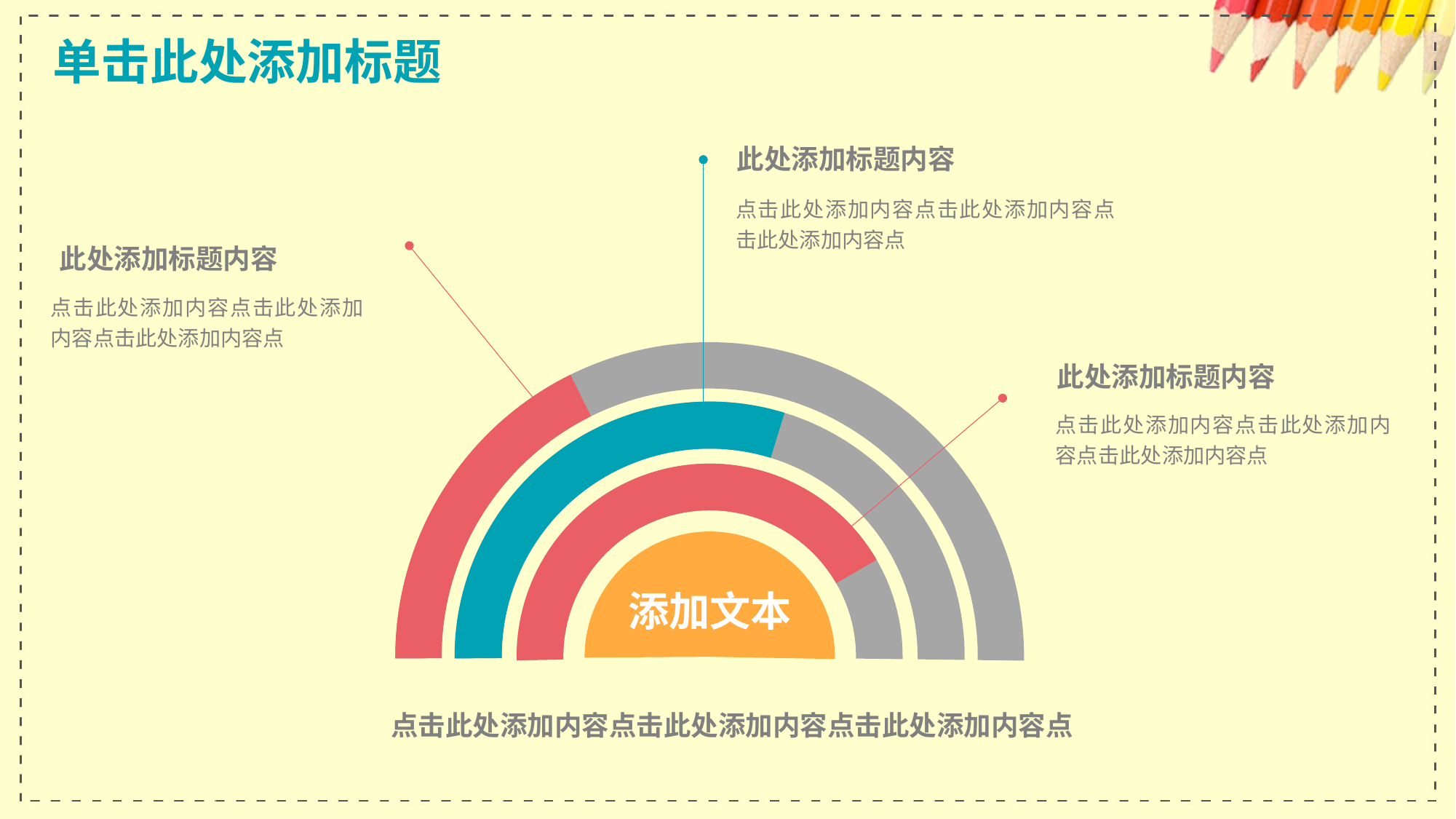

# 单击此处添加标题
此处添加标题内容
点击此处添加内容点击此处添加内容点击此处添加内容点
此处添加标题内容
点击此处添加内容点击此处添加内容点击此处添加内容点

此处添加标题内容
点击此处添加内容点击此处添加内容点击此处添加内容点

添加文本
点击此处添加内容点击此处添加内容点击此处添加内容点